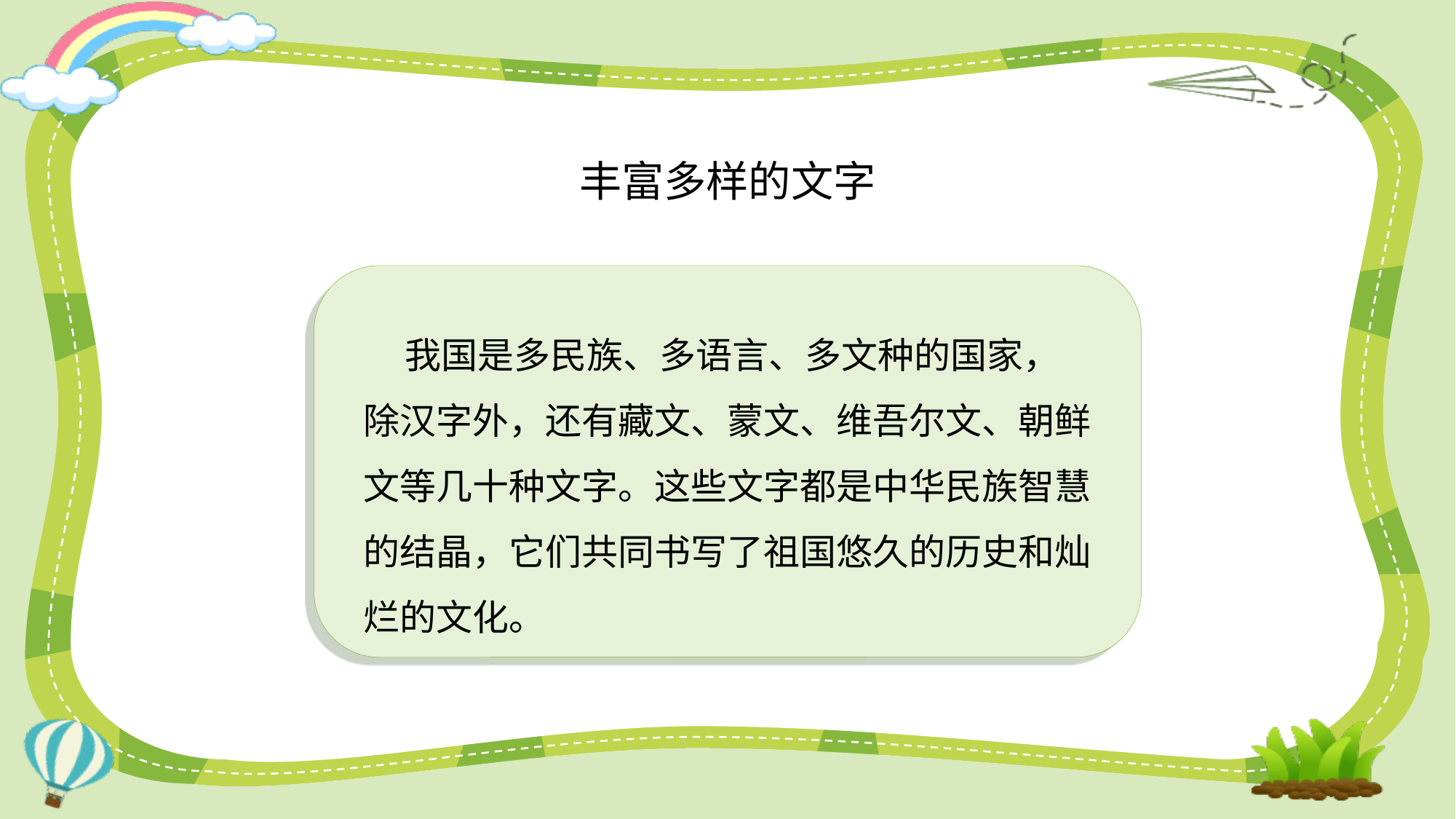

丰富多样的文字
    我国是多民族、多语言、多文种的国家，除汉字外，还有藏文、蒙文、维吾尔文、朝鲜文等几十种文字。这些文字都是中华民族智慧的结晶，它们共同书写了祖国悠久的历史和灿烂的文化。